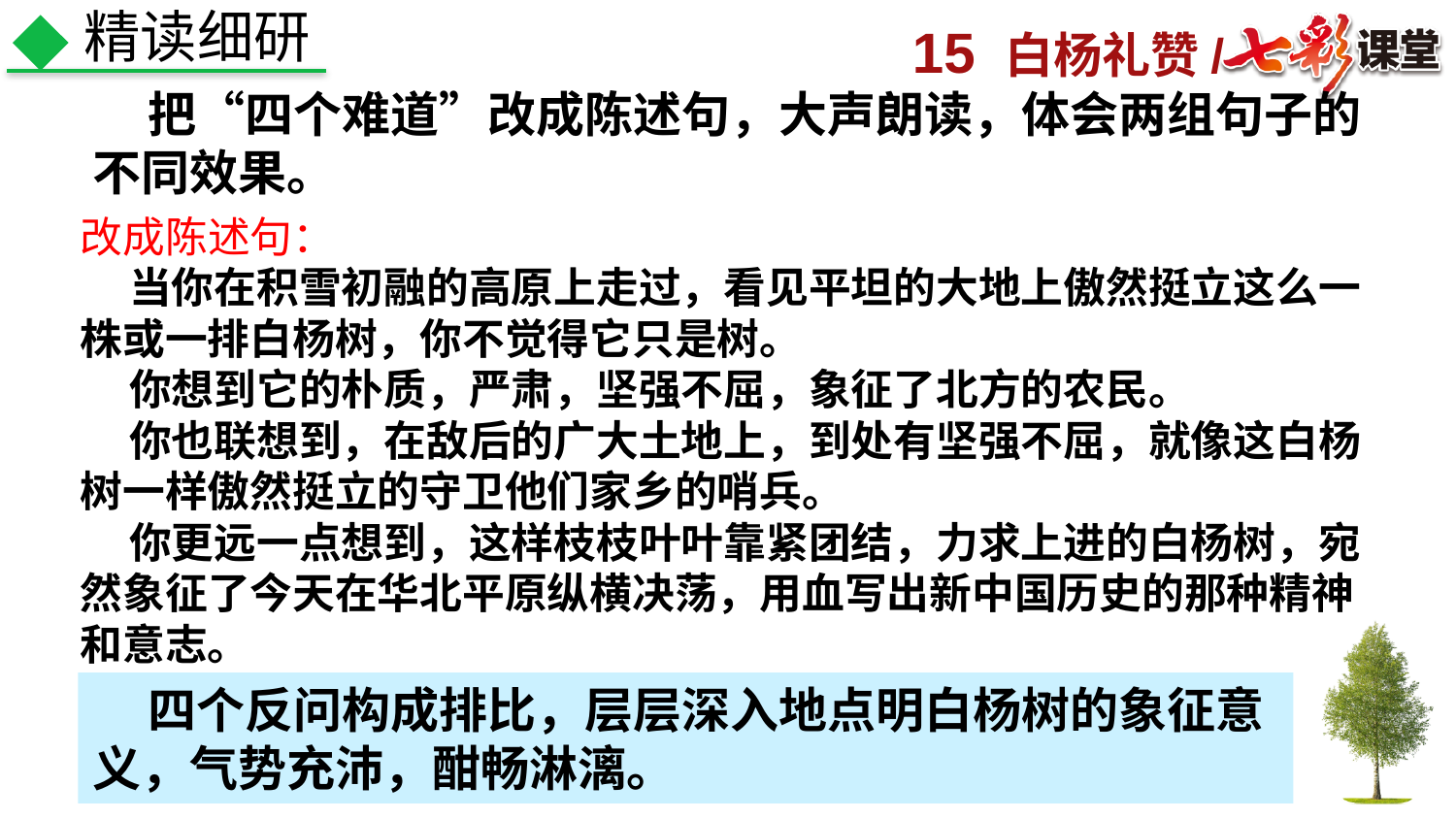

精读细研

    把“四个难道”改成陈述句，大声朗读，体会两组句子的不同效果。
改成陈述句：
    当你在积雪初融的高原上走过，看见平坦的大地上傲然挺立这么一株或一排白杨树，你不觉得它只是树。
    你想到它的朴质，严肃，坚强不屈，象征了北方的农民。
    你也联想到，在敌后的广大土地上，到处有坚强不屈，就像这白杨树一样傲然挺立的守卫他们家乡的哨兵。
    你更远一点想到，这样枝枝叶叶靠紧团结，力求上进的白杨树，宛然象征了今天在华北平原纵横决荡，用血写出新中国历史的那种精神和意志。
    四个反问构成排比，层层深入地点明白杨树的象征意义，气势充沛，酣畅淋漓。